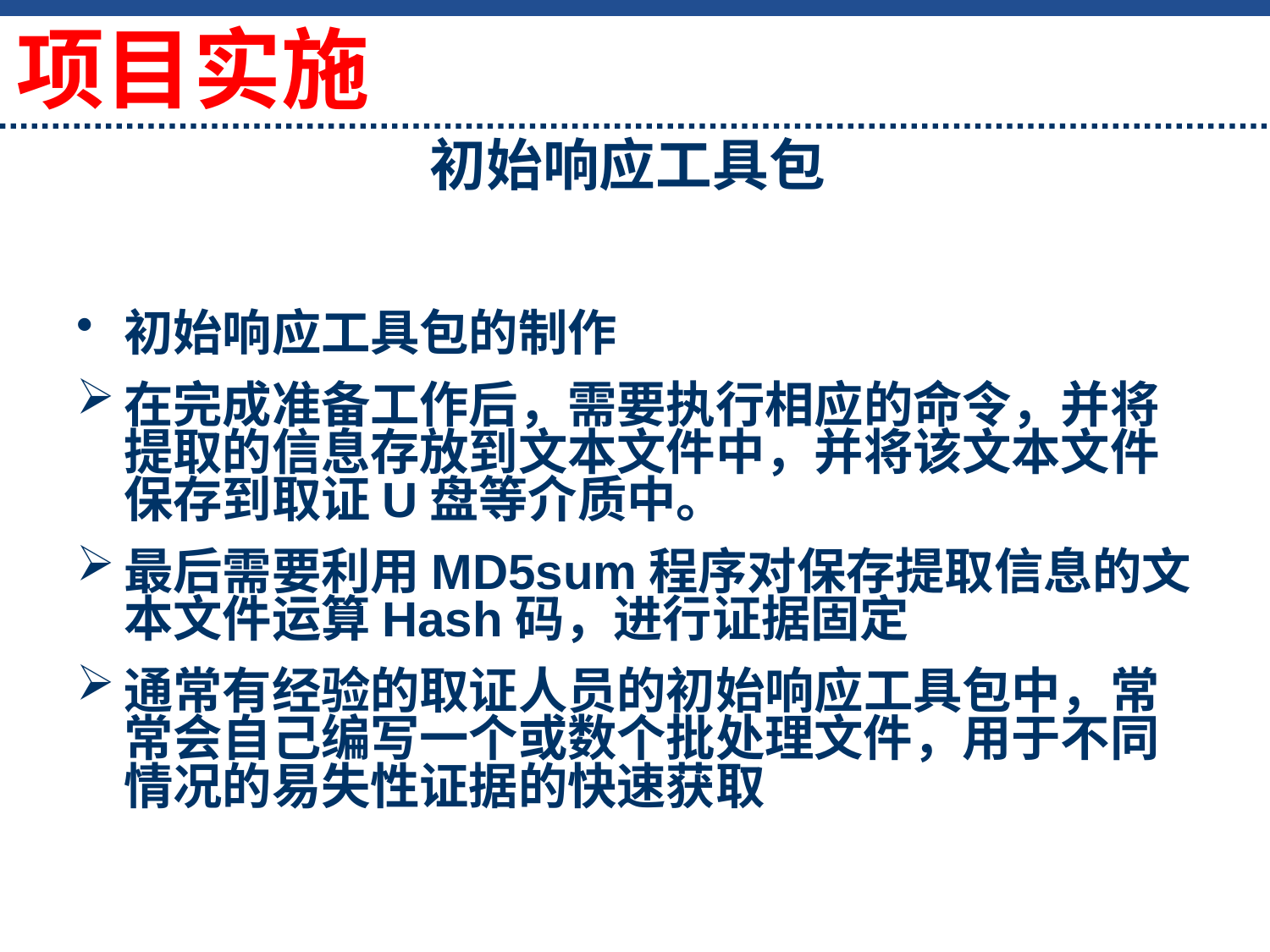

初始响应工具包
项目实施
初始响应工具包的制作
在完成准备工作后，需要执行相应的命令，并将提取的信息存放到文本文件中，并将该文本文件保存到取证U盘等介质中。
最后需要利用MD5sum程序对保存提取信息的文本文件运算Hash码，进行证据固定
通常有经验的取证人员的初始响应工具包中，常常会自己编写一个或数个批处理文件，用于不同情况的易失性证据的快速获取